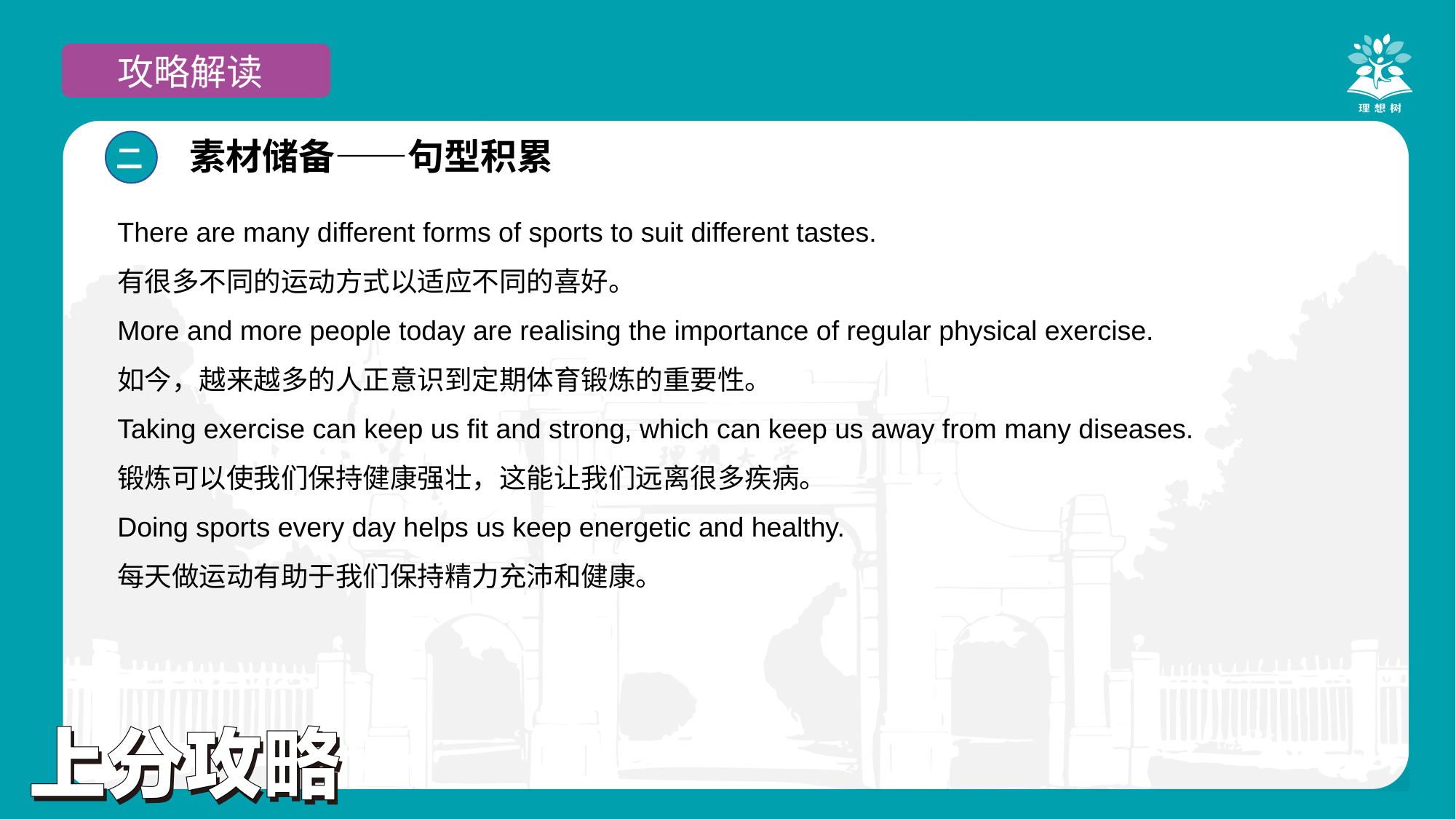

攻略解读
素材储备——句型积累

二
There are many different forms of sports to suit different tastes.
有很多不同的运动方式以适应不同的喜好。
More and more people today are realising the importance of regular physical exercise.
如今，越来越多的人正意识到定期体育锻炼的重要性。
Taking exercise can keep us fit and strong, which can keep us away from many diseases.
锻炼可以使我们保持健康强壮，这能让我们远离很多疾病。
Doing sports every day helps us keep energetic and healthy.
每天做运动有助于我们保持精力充沛和健康。